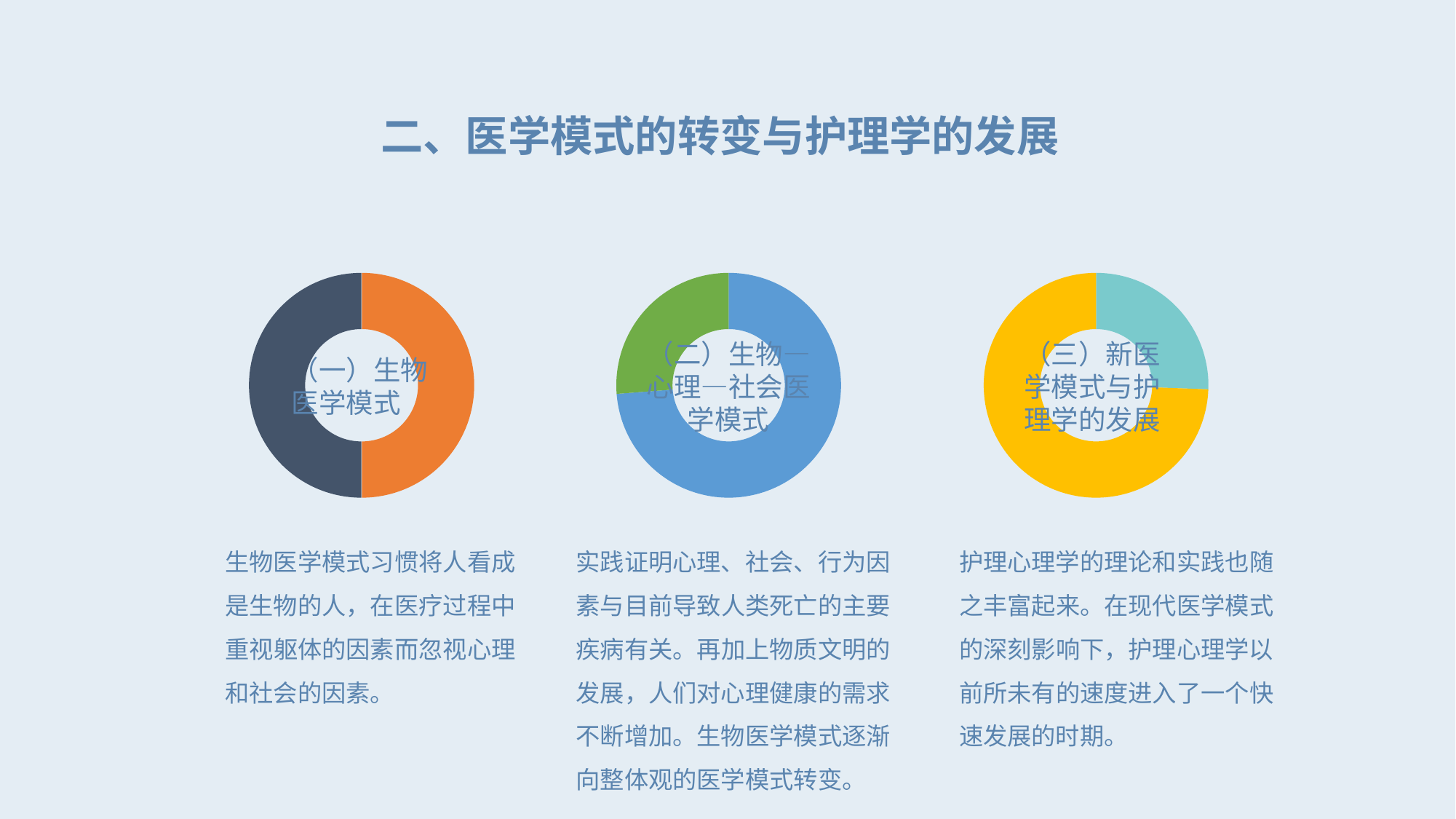

二、医学模式的转变与护理学的发展

### Chart

| Category | 销售额 |
|---|---|
| 第一季度 | 3.2 |
| 第二季度 | 3.2 |
|  | None |
|  | None |
（一）生物医学模式
生物医学模式习惯将人看成是生物的人，在医疗过程中重视躯体的因素而忽视心理和社会的因素。

### Chart

| Category | 销售额 |
|---|---|
| 第一季度 | 9.0 |
| 第二季度 | 3.2 |
|  | None |
|  | None |
（二）生物—心理—社会医学模式
实践证明心理、社会、行为因素与目前导致人类死亡的主要疾病有关。再加上物质文明的发展，人们对心理健康的需求不断增加。生物医学模式逐渐向整体观的医学模式转变。

### Chart

| Category | 销售额 |
|---|---|
| 第一季度 | 1.1 |
| 第二季度 | 3.2 |
|  | None |
|  | None |
（三）新医学模式与护理学的发展
护理心理学的理论和实践也随之丰富起来。在现代医学模式的深刻影响下，护理心理学以前所未有的速度进入了一个快速发展的时期。